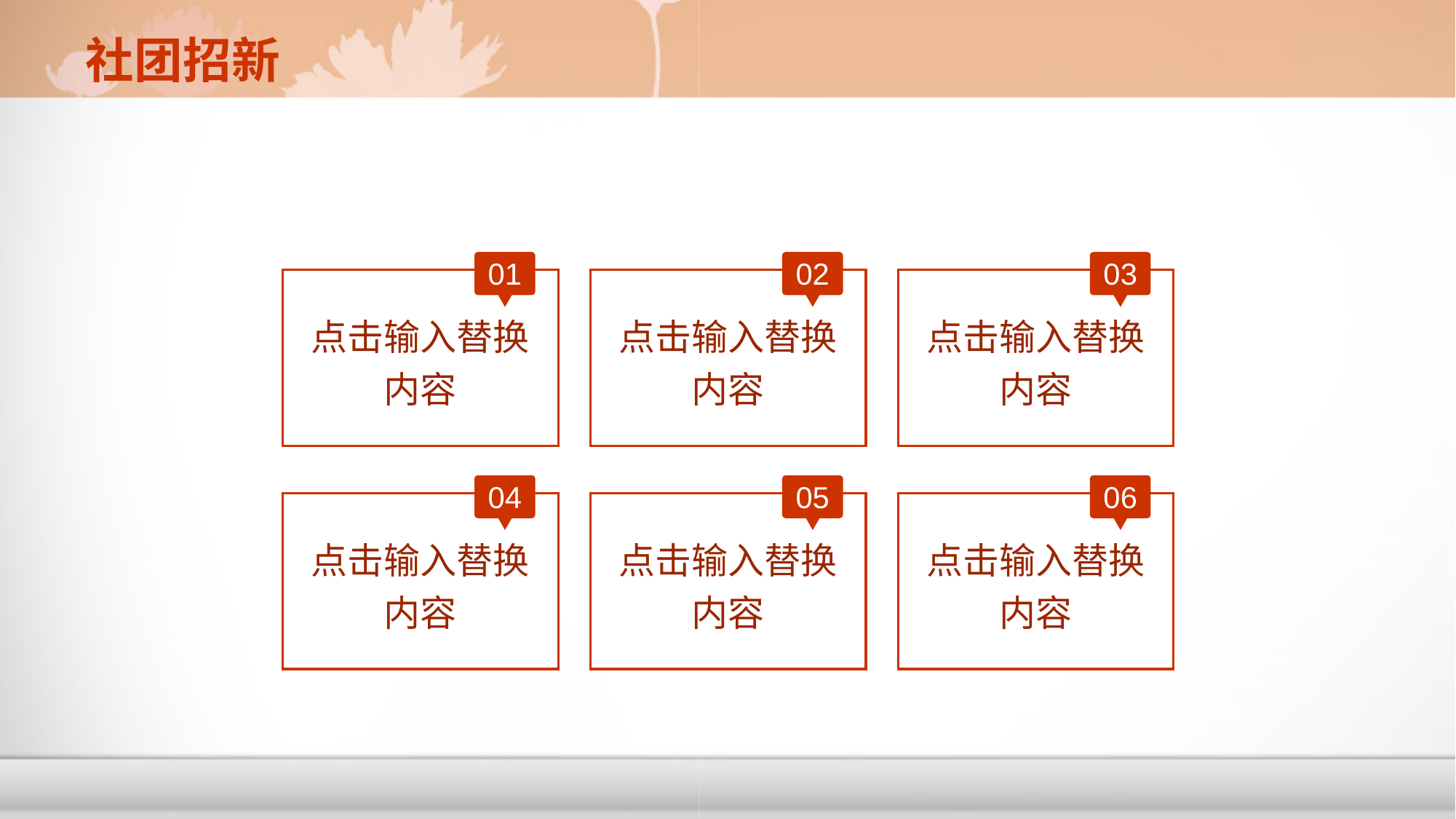

社团招新
01
02
03
点击输入替换内容
点击输入替换内容
点击输入替换内容
04
05
06
点击输入替换内容
点击输入替换内容
点击输入替换内容